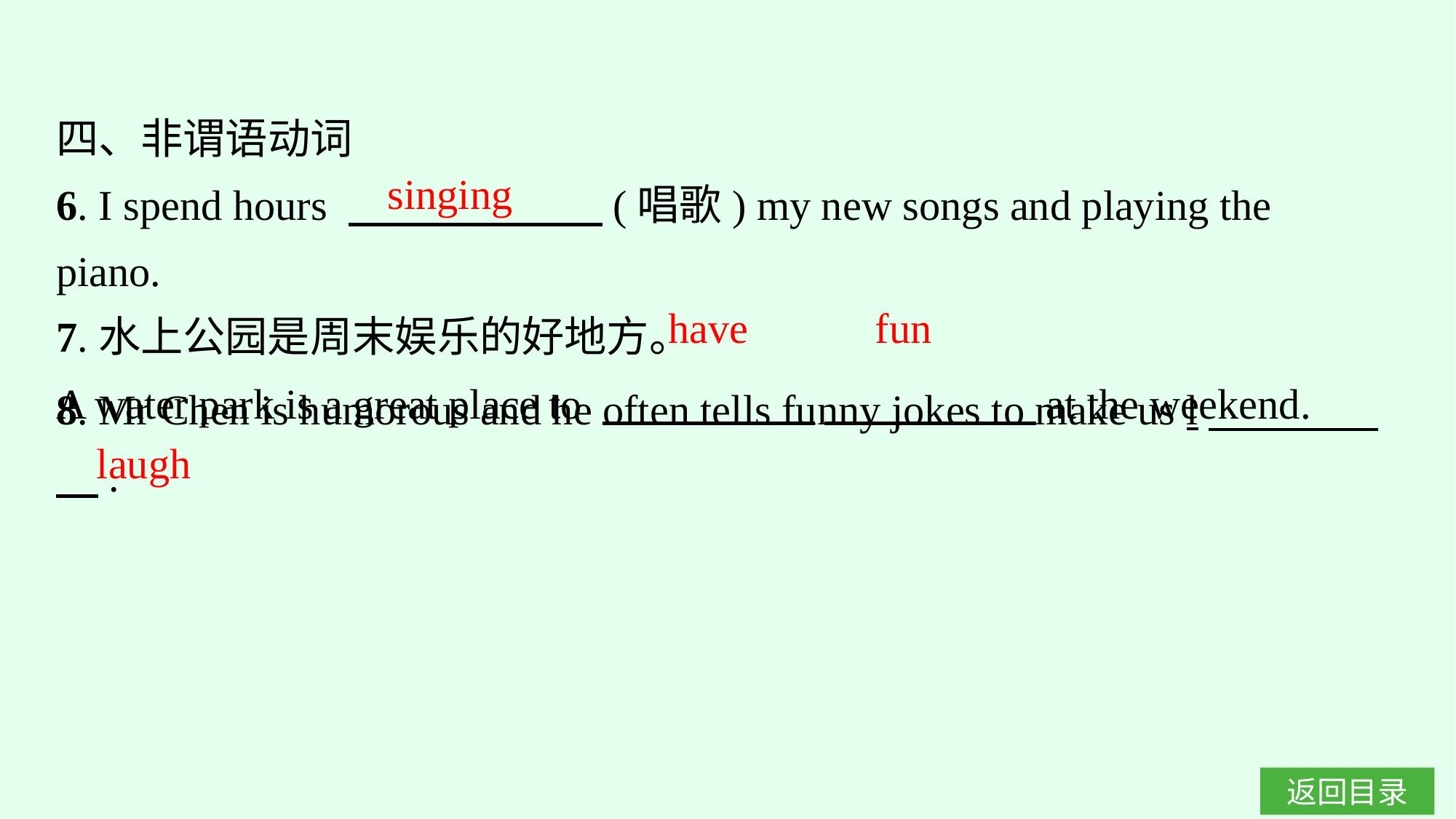

四、非谓语动词
6. I spend hours 　　　　　　(唱歌) my new songs and playing the piano.
7.水上公园是周末娱乐的好地方。
A water park is a great place to 　　　　　 　　　　　at the weekend.

singing
have            fun
8. Mr Chen is humorous and he often tells funny jokes to make us l　　　　　.
laugh